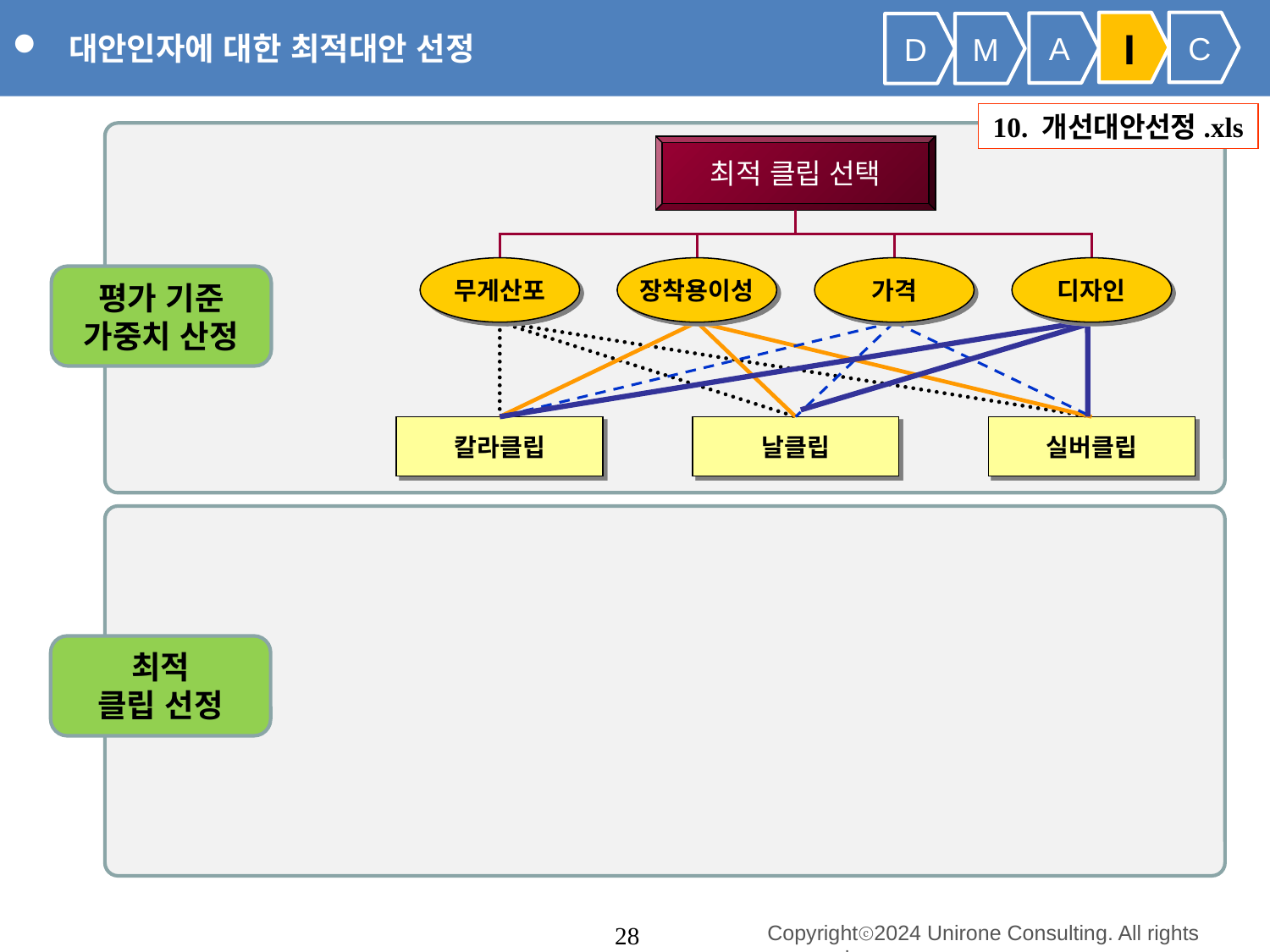

대안인자에 대한 최적대안 선정
I
C
A
D
M
10. 개선대안선정.xls

최적 클립 선택
무게산포
장착용이성
가격
디자인
평가 기준
가중치 산정

칼라클립
날클립
실버클립

최적
클립 선정